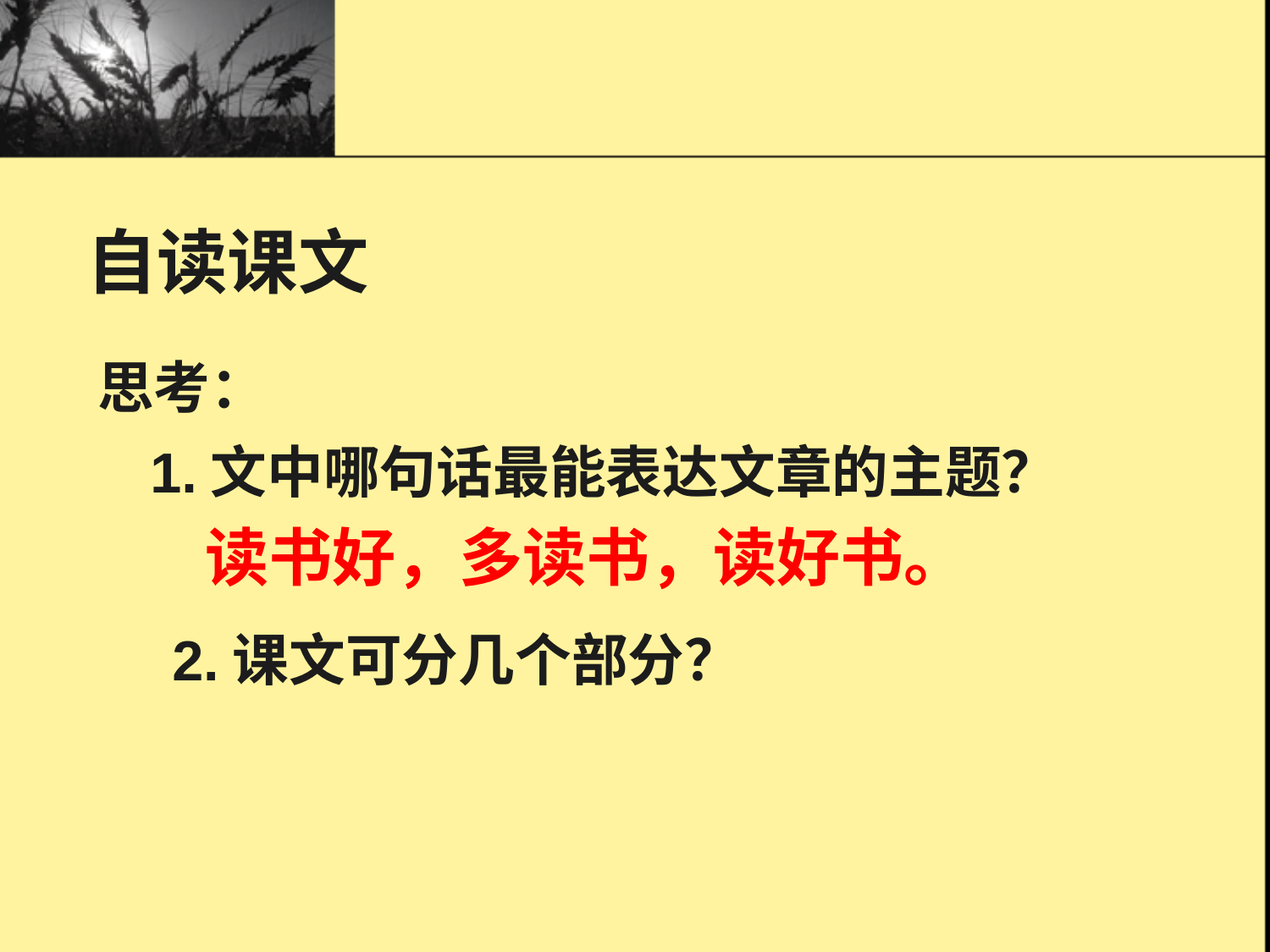

自读课文
思考：
1.文中哪句话最能表达文章的主题？
读书好，多读书，读好书。
2.课文可分几个部分？